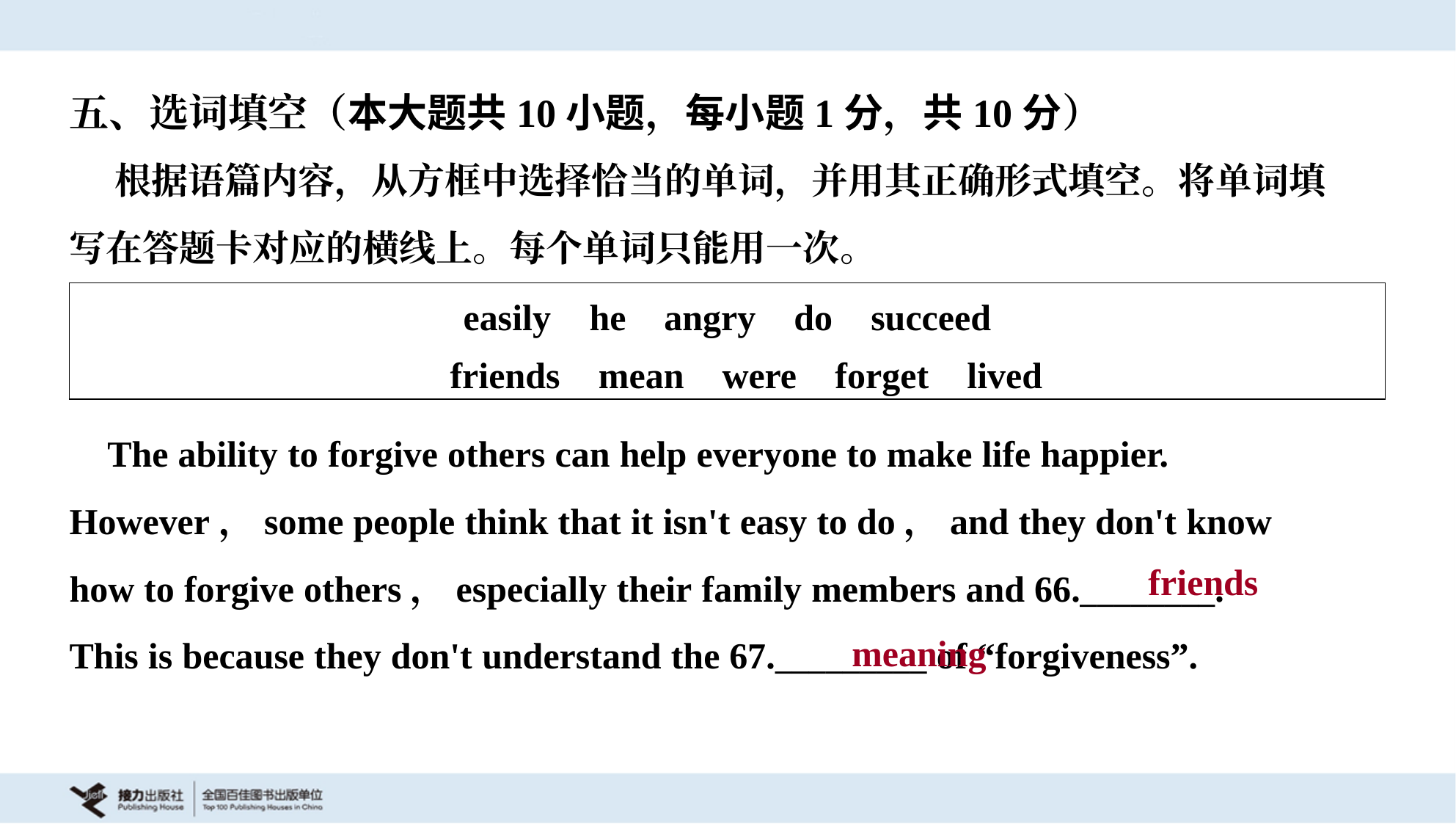

五、选词填空（本大题共10小题，每小题1分，共10分）
    根据语篇内容，从方框中选择恰当的单词，并用其正确形式填空。将单词填
写在答题卡对应的横线上。每个单词只能用一次。
| easily he angry do succeed friends mean were forget lived |
| --- |
    The ability to forgive others can help everyone to make life happier.
However，some people think that it isn't easy to do，and they don't know
how to forgive others，especially their family members and 66.________.
This is because they don't understand the 67._________ of “forgiveness”.
friends
meaning